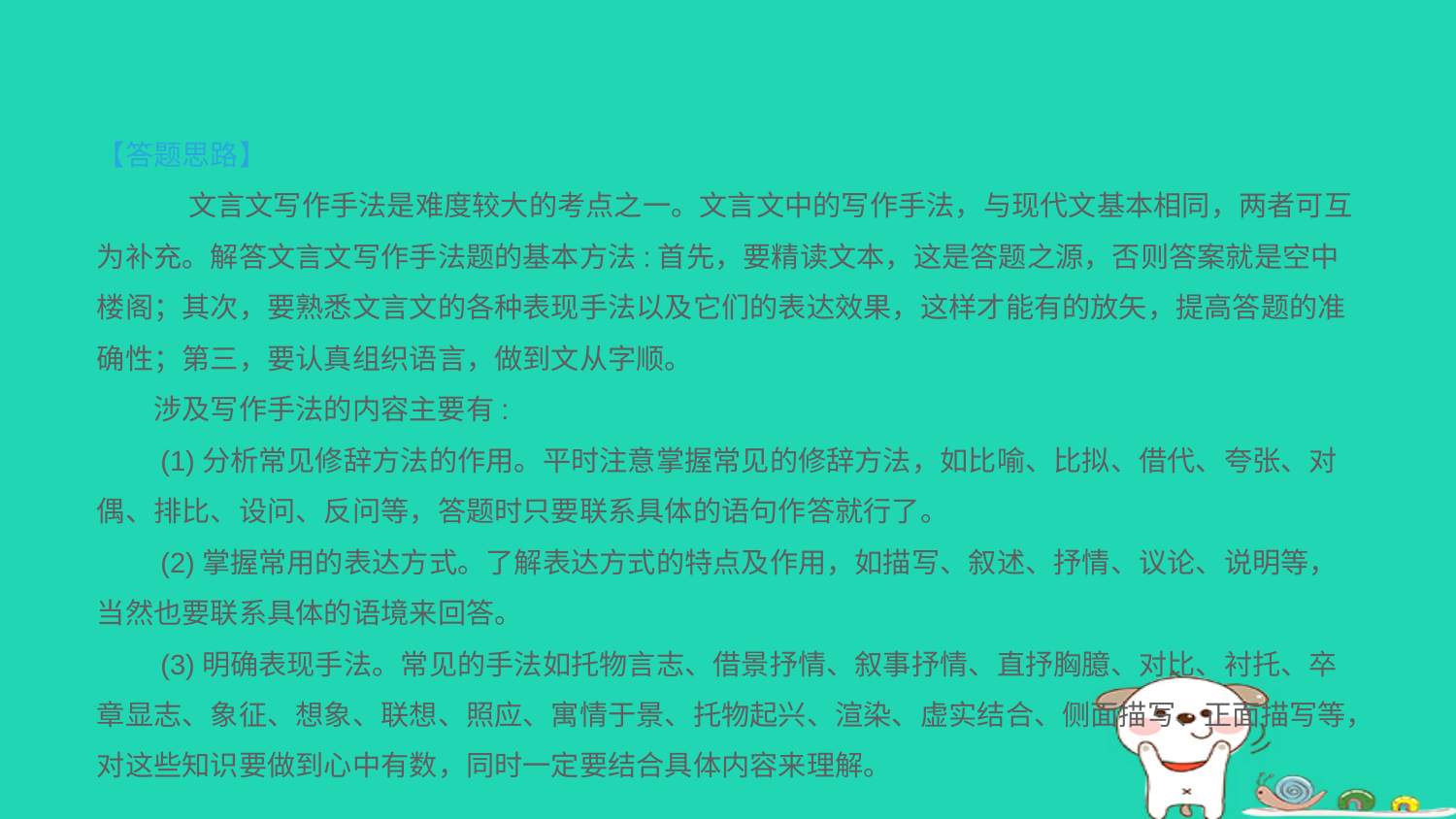

【答题思路】
　 　　文言文写作手法是难度较大的考点之一。文言文中的写作手法，与现代文基本相同，两者可互为补充。解答文言文写作手法题的基本方法:首先，要精读文本，这是答题之源，否则答案就是空中楼阁；其次，要熟悉文言文的各种表现手法以及它们的表达效果，这样才能有的放矢，提高答题的准确性；第三，要认真组织语言，做到文从字顺。
　　涉及写作手法的内容主要有:
　　(1)分析常见修辞方法的作用。平时注意掌握常见的修辞方法，如比喻、比拟、借代、夸张、对偶、排比、设问、反问等，答题时只要联系具体的语句作答就行了。
　　(2)掌握常用的表达方式。了解表达方式的特点及作用，如描写、叙述、抒情、议论、说明等，当然也要联系具体的语境来回答。
　　(3)明确表现手法。常见的手法如托物言志、借景抒情、叙事抒情、直抒胸臆、对比、衬托、卒章显志、象征、想象、联想、照应、寓情于景、托物起兴、渲染、虚实结合、侧面描写、正面描写等，对这些知识要做到心中有数，同时一定要结合具体内容来理解。